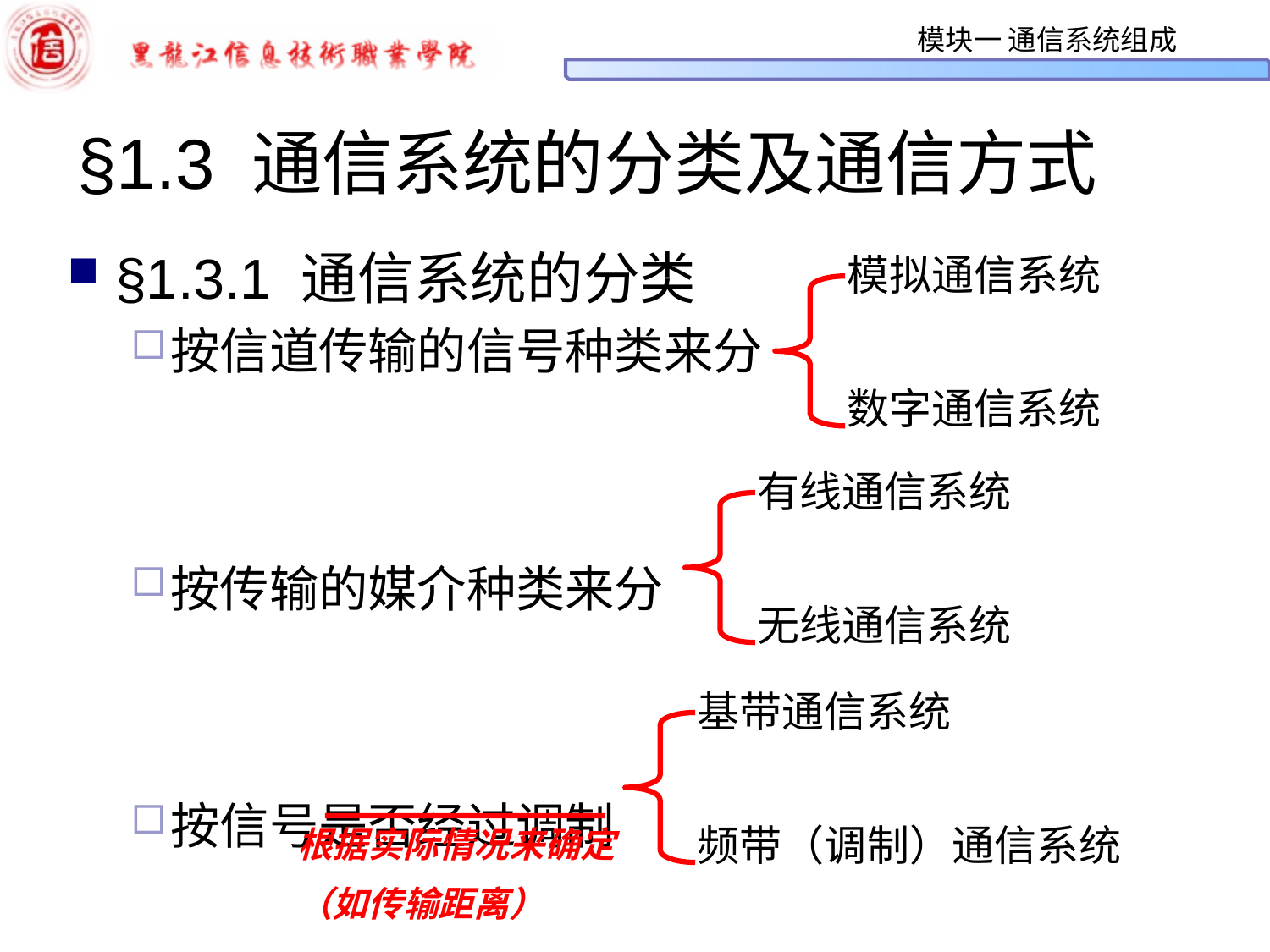

# §1.3 通信系统的分类及通信方式
§1.3.1 通信系统的分类
按信道传输的信号种类来分

按传输的媒介种类来分

按信号是否经过调制
模拟通信系统

数字通信系统
有线通信系统

无线通信系统
基带通信系统

频带（调制）通信系统
根据实际情况来确定
（如传输距离）